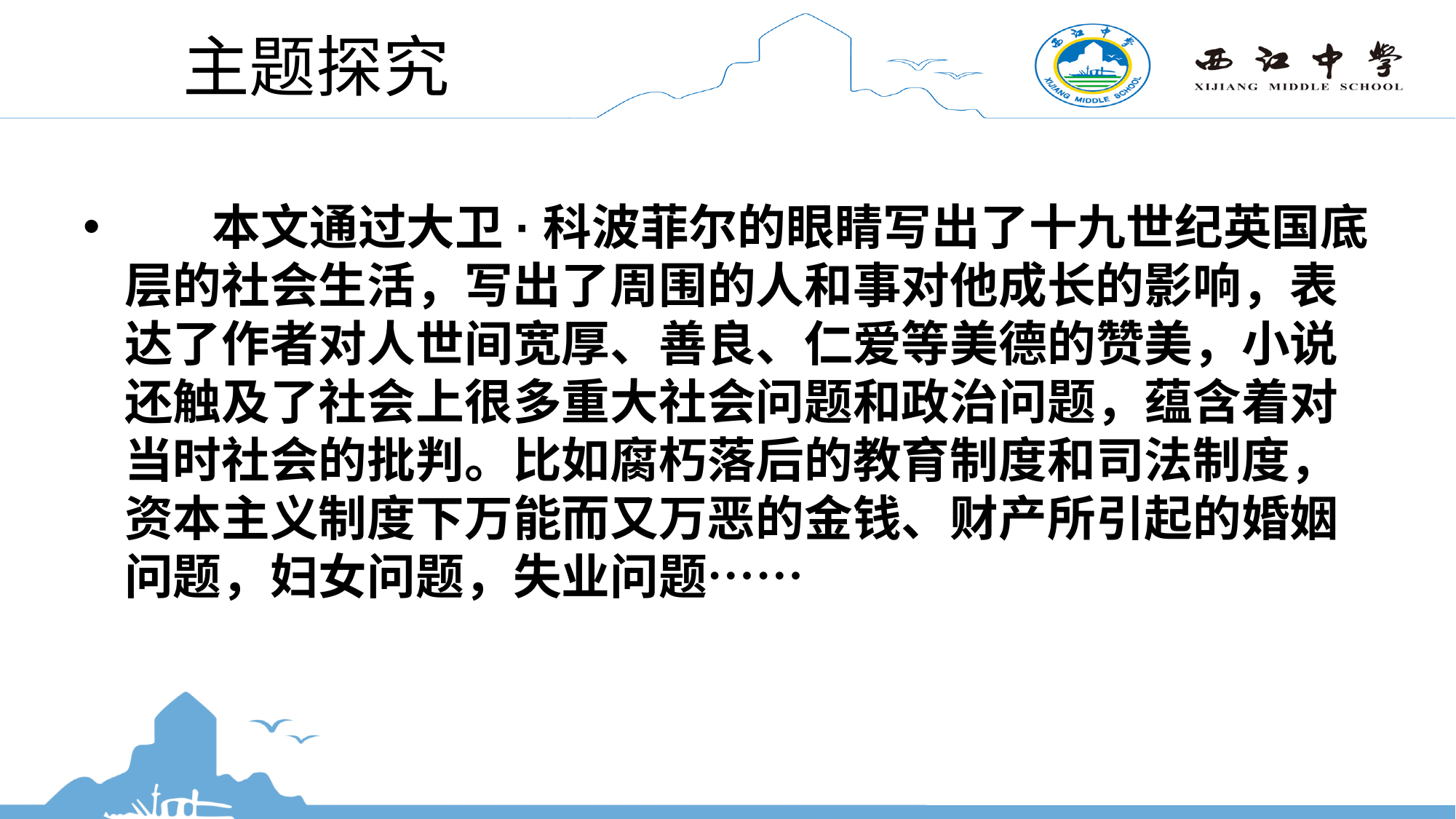

# 主题探究
       本文通过大卫·科波菲尔的眼睛写出了十九世纪英国底层的社会生活，写出了周围的人和事对他成长的影响，表达了作者对人世间宽厚、善良、仁爱等美德的赞美，小说还触及了社会上很多重大社会问题和政治问题，蕴含着对当时社会的批判。比如腐朽落后的教育制度和司法制度，资本主义制度下万能而又万恶的金钱、财产所引起的婚姻问题，妇女问题，失业问题……